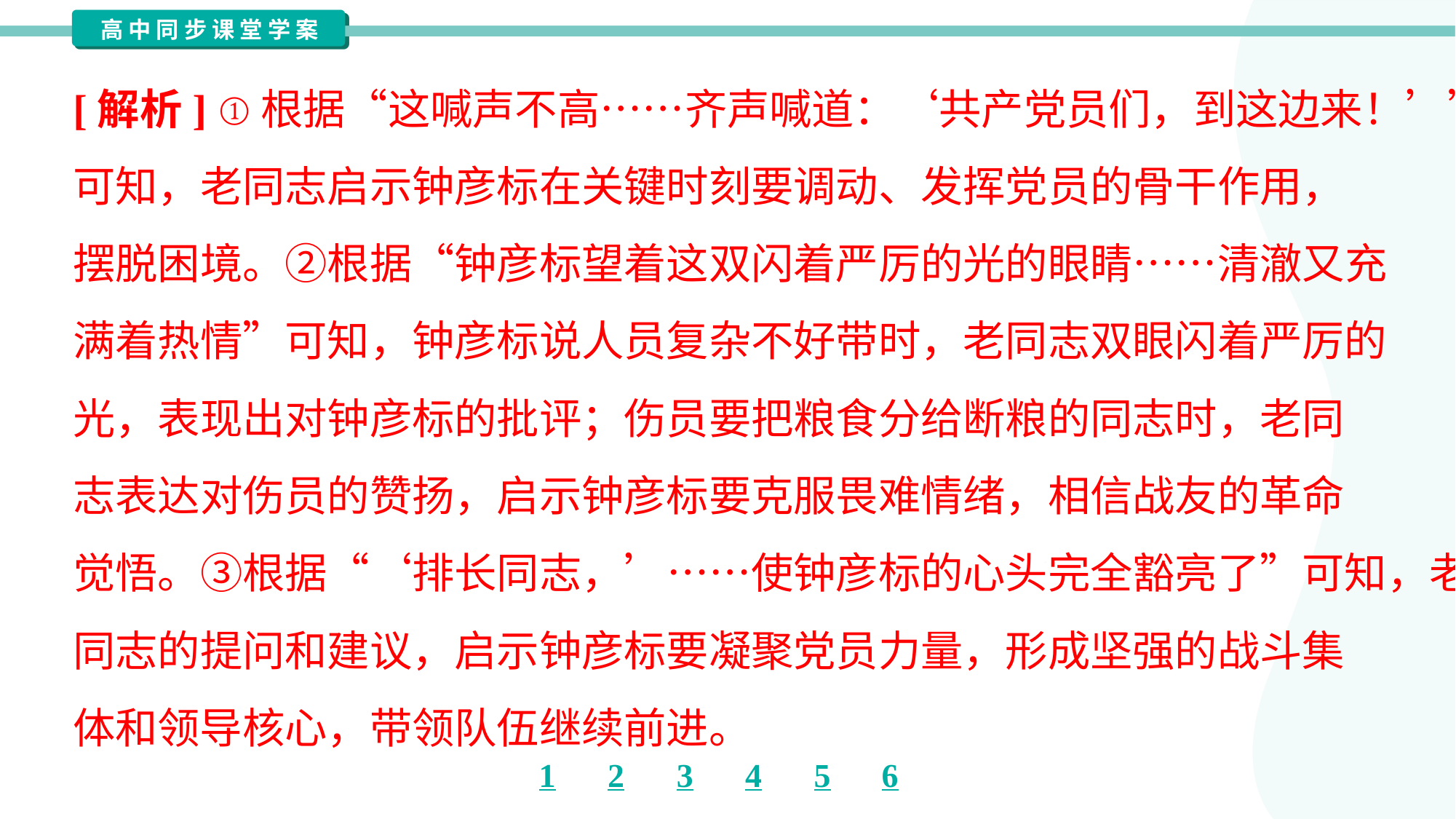

[解析] ①根据“这喊声不高……齐声喊道：‘共产党员们，到这边来！’”
可知，老同志启示钟彦标在关键时刻要调动、发挥党员的骨干作用，
摆脱困境。②根据“钟彦标望着这双闪着严厉的光的眼睛……清澈又充
满着热情”可知，钟彦标说人员复杂不好带时，老同志双眼闪着严厉的
光，表现出对钟彦标的批评；伤员要把粮食分给断粮的同志时，老同
志表达对伤员的赞扬，启示钟彦标要克服畏难情绪，相信战友的革命
觉悟。③根据“‘排长同志，’……使钟彦标的心头完全豁亮了”可知，老
同志的提问和建议，启示钟彦标要凝聚党员力量，形成坚强的战斗集
体和领导核心，带领队伍继续前进。